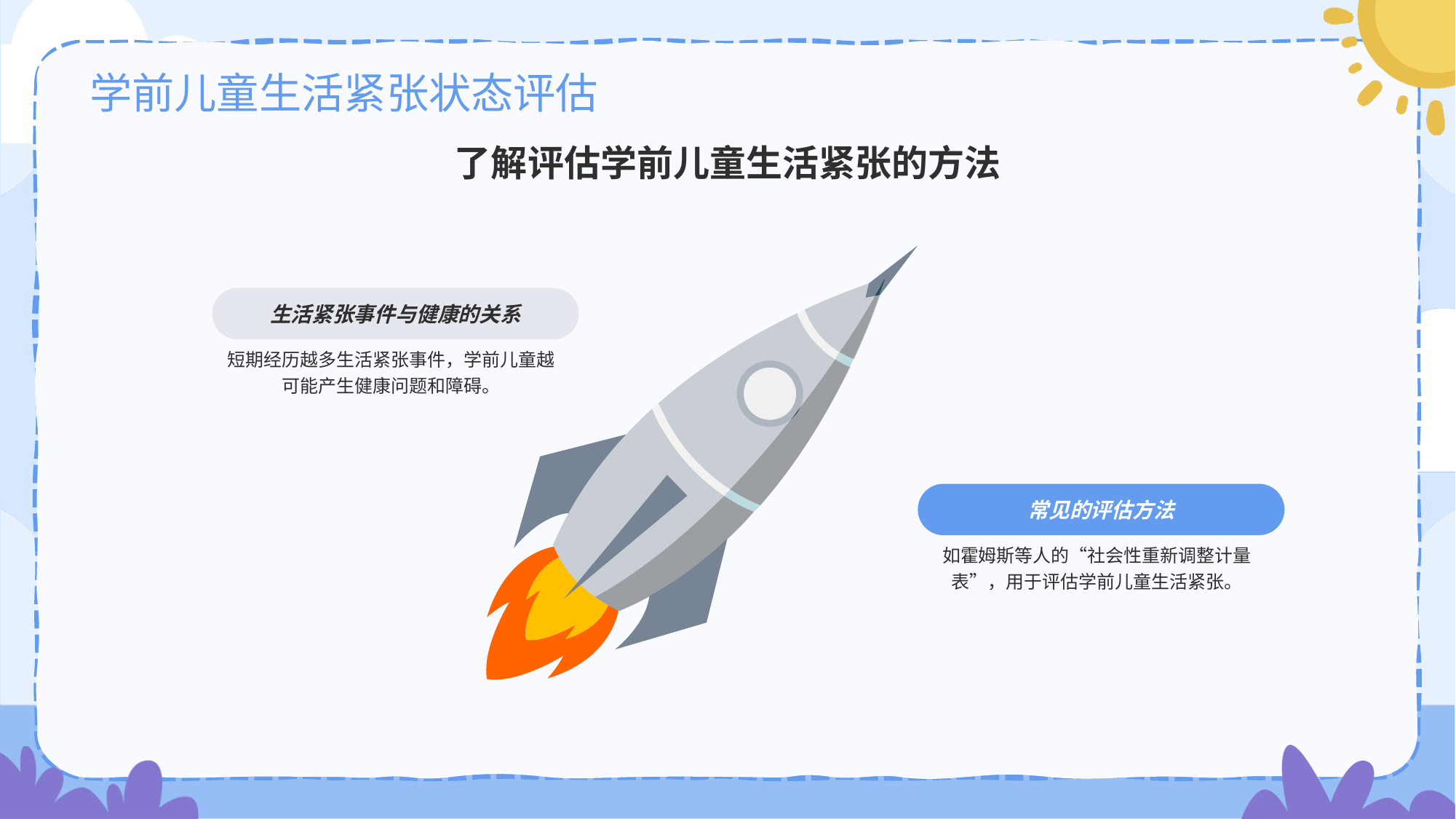

# 学前儿童生活紧张状态评估
了解评估学前儿童生活紧张的方法

生活紧张事件与健康的关系
短期经历越多生活紧张事件，学前儿童越可能产生健康问题和障碍。
常见的评估方法
如霍姆斯等人的“社会性重新调整计量表”，用于评估学前儿童生活紧张。